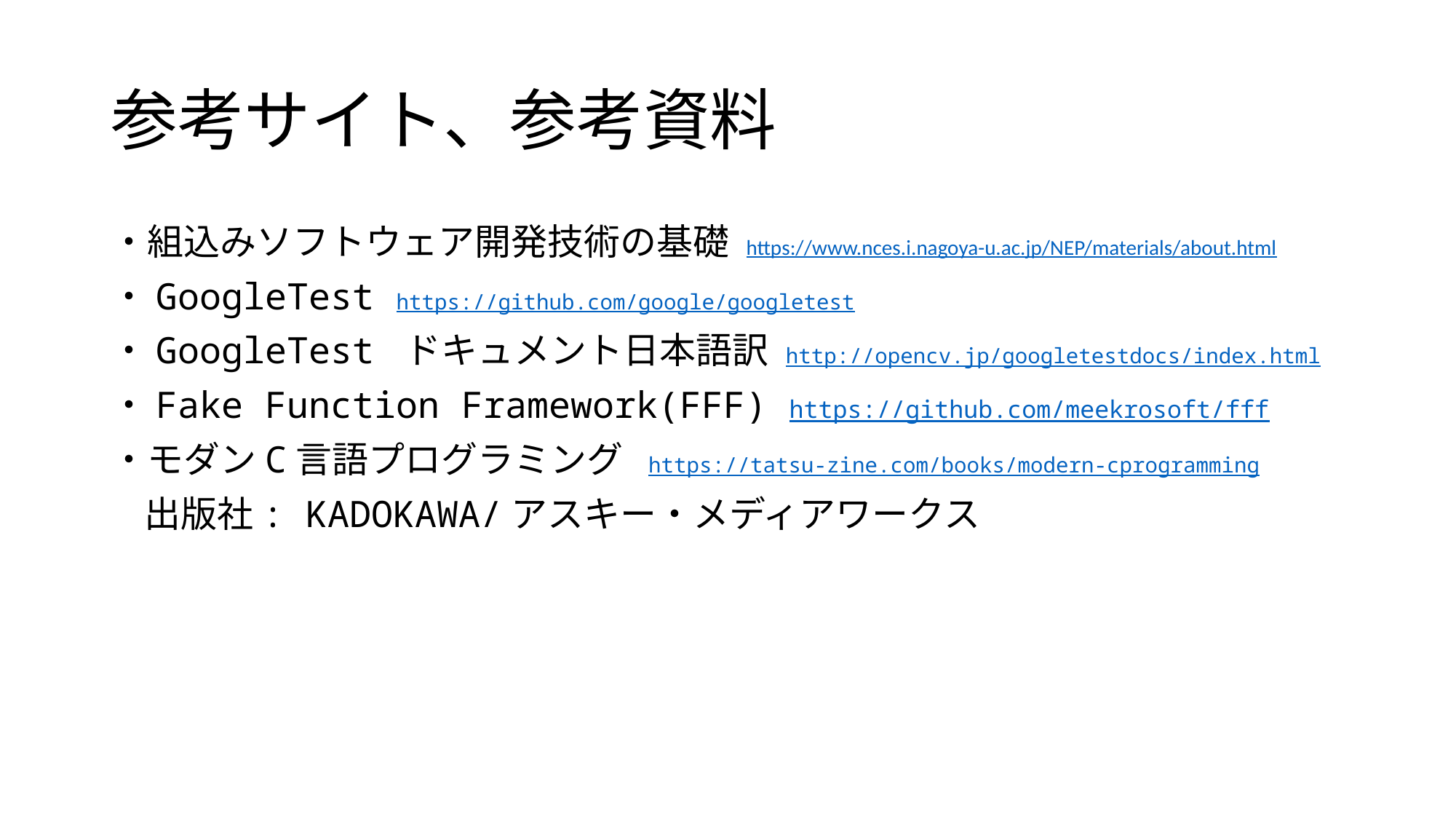

# 参考サイト、参考資料
・組込みソフトウェア開発技術の基礎 https://www.nces.i.nagoya-u.ac.jp/NEP/materials/about.html
・GoogleTest https://github.com/google/googletest
・GoogleTest ドキュメント日本語訳 http://opencv.jp/googletestdocs/index.html
・Fake Function Framework(FFF) https://github.com/meekrosoft/fff
・モダンC言語プログラミング  https://tatsu-zine.com/books/modern-cprogramming
   出版社: KADOKAWA/アスキー・メディアワークス